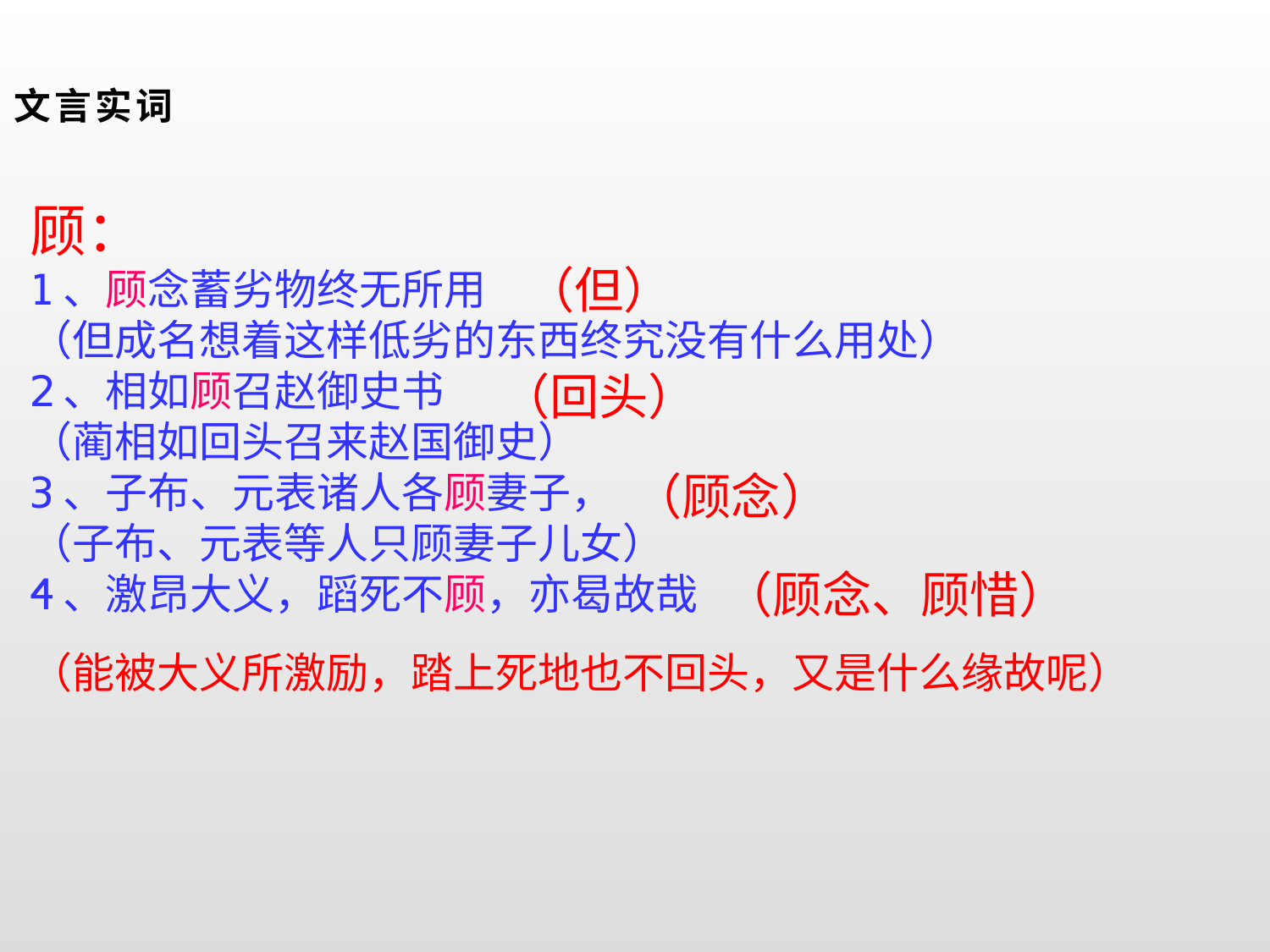

文言实词

顾：
1、顾念蓄劣物终无所用
（但成名想着这样低劣的东西终究没有什么用处）
2、相如顾召赵御史书
（蔺相如回头召来赵国御史）
3、子布、元表诸人各顾妻子，
（子布、元表等人只顾妻子儿女）
4、激昂大义，蹈死不顾，亦曷故哉

（但）

（回头）

（顾念）

（顾念、顾惜）
（能被大义所激励，踏上死地也不回头，又是什么缘故呢）